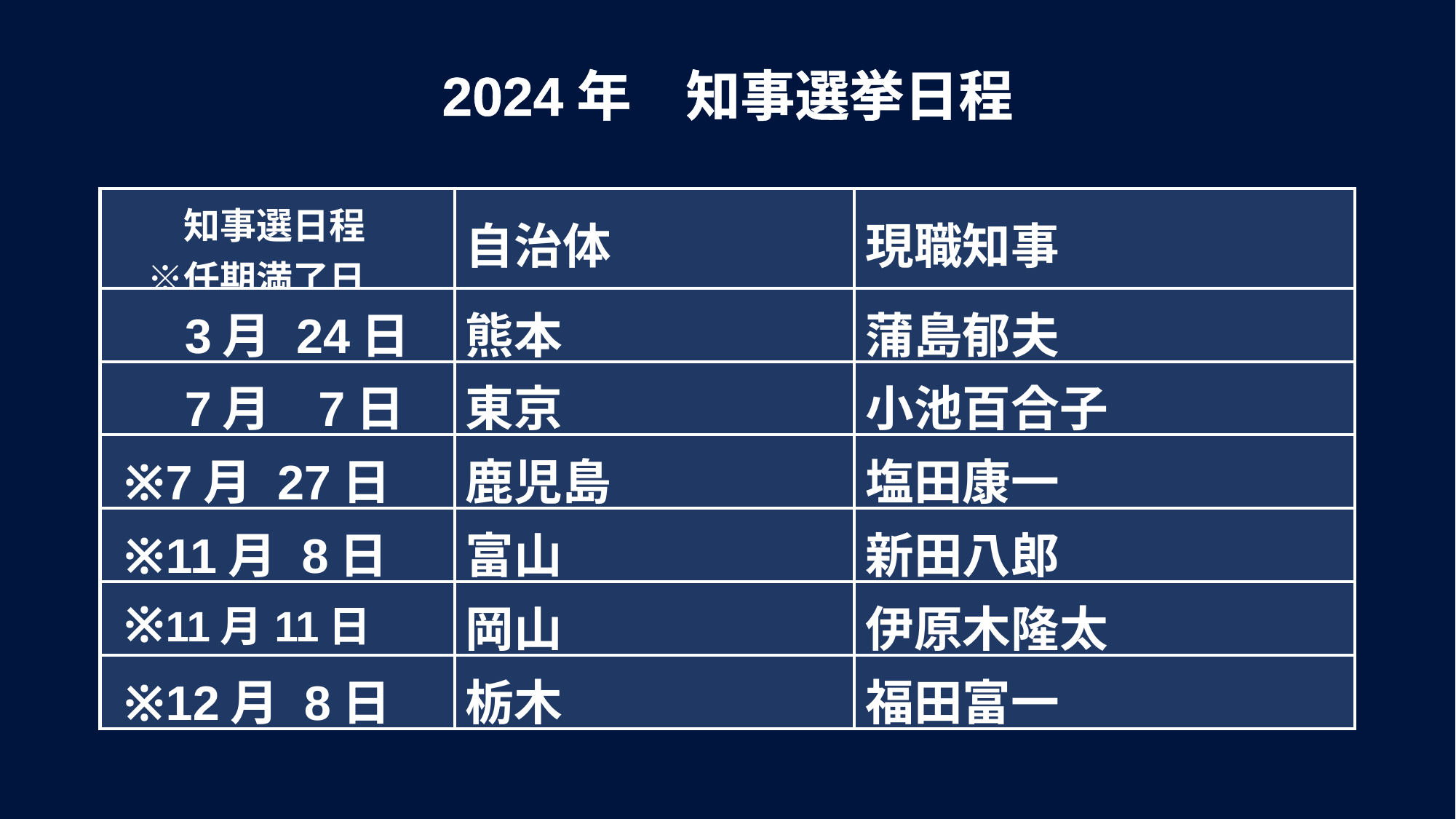

2024年　知事選挙日程
| 知事選日程 　※任期満了日 | 自治体 | 現職知事 |
| --- | --- | --- |
| 3月 24日 | 熊本 | 蒲島郁夫 |
| 7月 7日 | 東京 | 小池百合子 |
| ※7月 27日 | 鹿児島 | 塩田康一 |
| ※11月 8日 | 富山 | 新田八郎 |
| ※11月11日 | 岡山 | 伊原木隆太 |
| ※12月 8日 | 栃木 | 福田富一 |